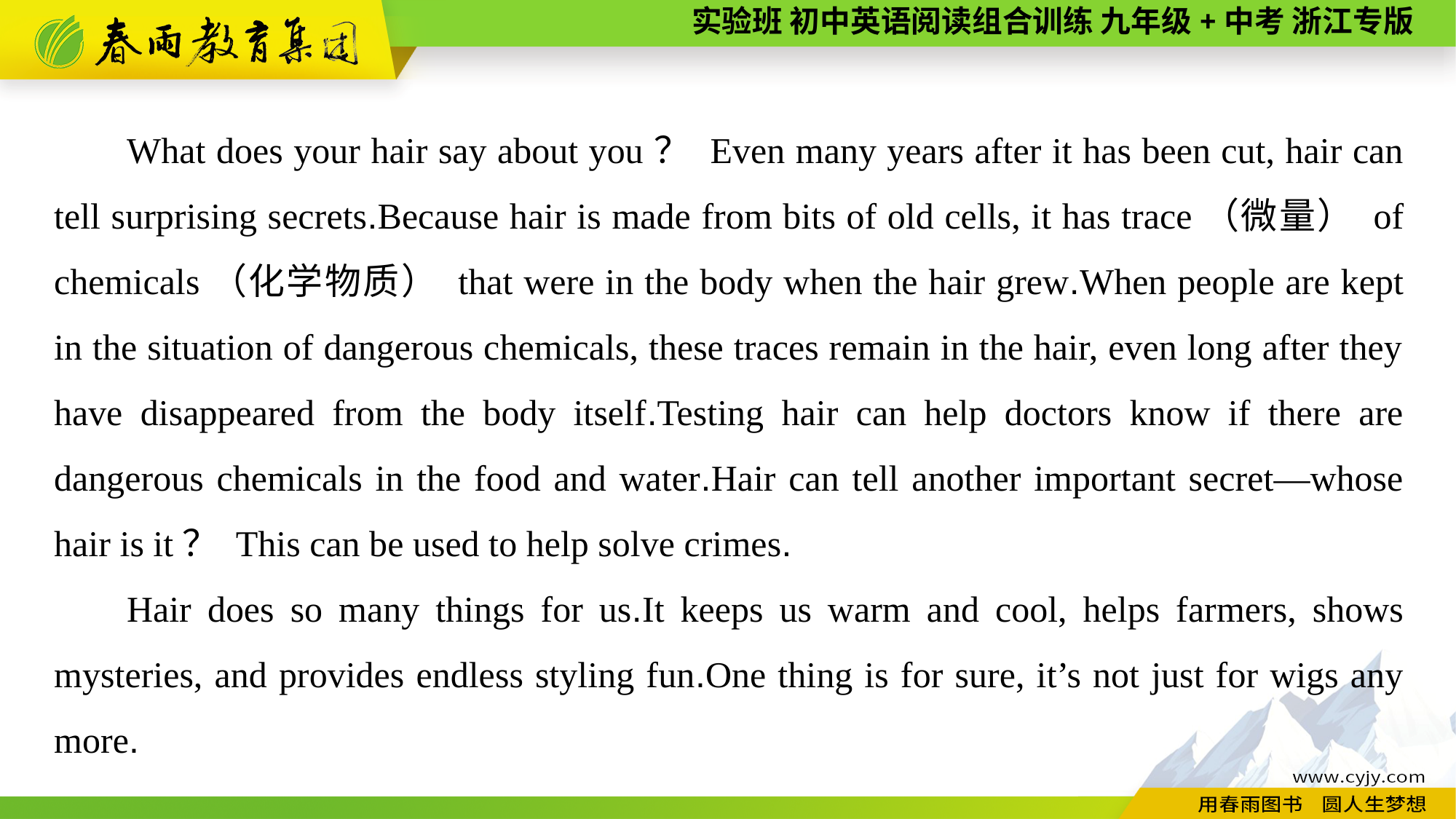

What does your hair say about you？ Even many years after it has been cut, hair can tell surprising secrets.Because hair is made from bits of old cells, it has trace（微量） of chemicals（化学物质） that were in the body when the hair grew.When people are kept in the situation of dangerous chemicals, these traces remain in the hair, even long after they have disappeared from the body itself.Testing hair can help doctors know if there are dangerous chemicals in the food and water.Hair can tell another important secret—whose hair is it？ This can be used to help solve crimes.
Hair does so many things for us.It keeps us warm and cool, helps farmers, shows mysteries, and provides endless styling fun.One thing is for sure, it’s not just for wigs any more.